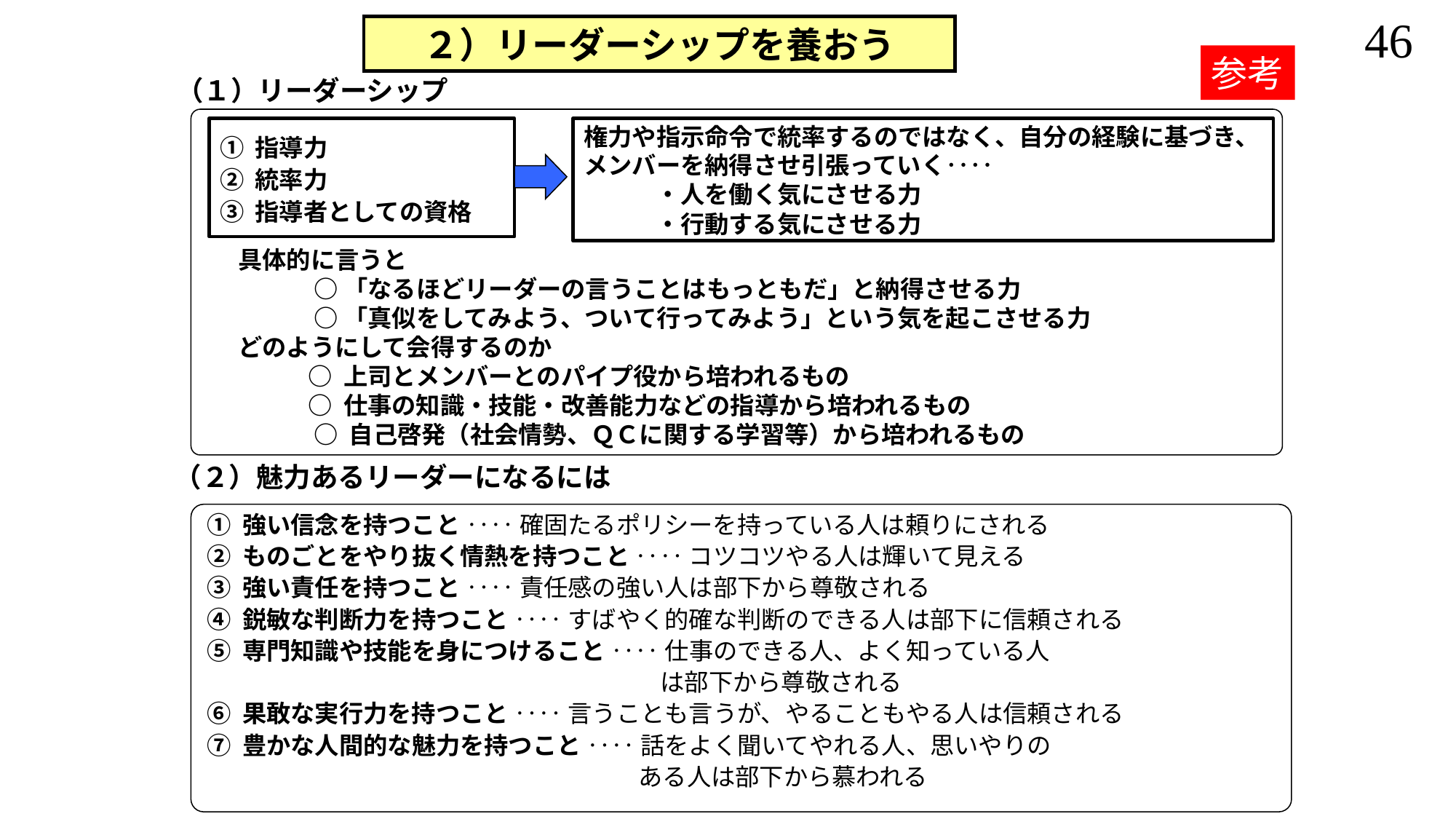

２）リーダーシップを養おう
参考
（１）リーダーシップ

権力や指示命令で統率するのではなく、自分の経験に基づき、
メンバーを納得させ引張っていく‥‥
　　　・人を働く気にさせる力
　　　・行動する気にさせる力
① 指導力
② 統率力
③ 指導者としての資格

具体的に言うと
   　　 ○ 「なるほどリーダーの言うことはもっともだ」と納得させる力
   　　 ○ 「真似をしてみよう、ついて行ってみよう」という気を起こさせる力
どのようにして会得するのか
　　    ○  上司とメンバーとのパイプ役から培われるもの
　　    ○  仕事の知識・技能・改善能力などの指導から培われるもの
   　　 ○  自己啓発（社会情勢、ＱＣに関する学習等）から培われるもの
（２）魅力あるリーダーになるには

 ① 強い信念を持つこと ‥‥ 確固たるポリシーを持っている人は頼りにされる
 ② ものごとをやり抜く情熱を持つこと ‥‥ コツコツやる人は輝いて見える
 ③ 強い責任を持つこと ‥‥ 責任感の強い人は部下から尊敬される
 ④ 鋭敏な判断力を持つこと ‥‥ すばやく的確な判断のできる人は部下に信頼される
 ⑤ 専門知識や技能を身につけること ‥‥ 仕事のできる人、よく知っている人
                                                                                   は部下から尊敬される
 ⑥ 果敢な実行力を持つこと ‥‥ 言うことも言うが、やることもやる人は信頼される
 ⑦ 豊かな人間的な魅力を持つこと ‥‥ 話をよく聞いてやれる人、思いやりの
                                                                               ある人は部下から慕われる